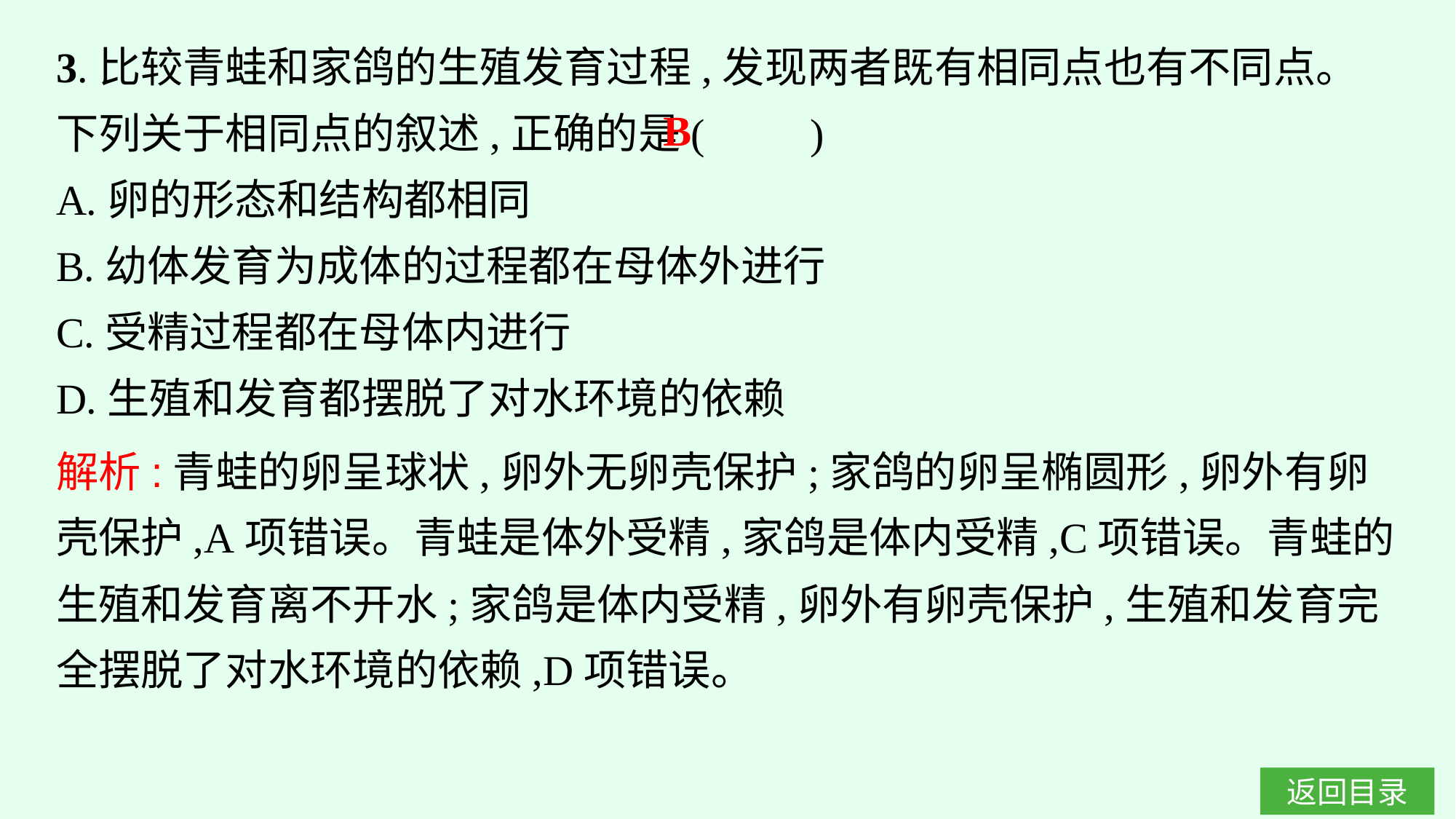

3.比较青蛙和家鸽的生殖发育过程,发现两者既有相同点也有不同点。下列关于相同点的叙述,正确的是(　　)
A.卵的形态和结构都相同
B.幼体发育为成体的过程都在母体外进行
C.受精过程都在母体内进行
D.生殖和发育都摆脱了对水环境的依赖
B
解析:青蛙的卵呈球状,卵外无卵壳保护;家鸽的卵呈椭圆形,卵外有卵壳保护,A项错误。青蛙是体外受精,家鸽是体内受精,C项错误。青蛙的生殖和发育离不开水;家鸽是体内受精,卵外有卵壳保护,生殖和发育完全摆脱了对水环境的依赖,D项错误。